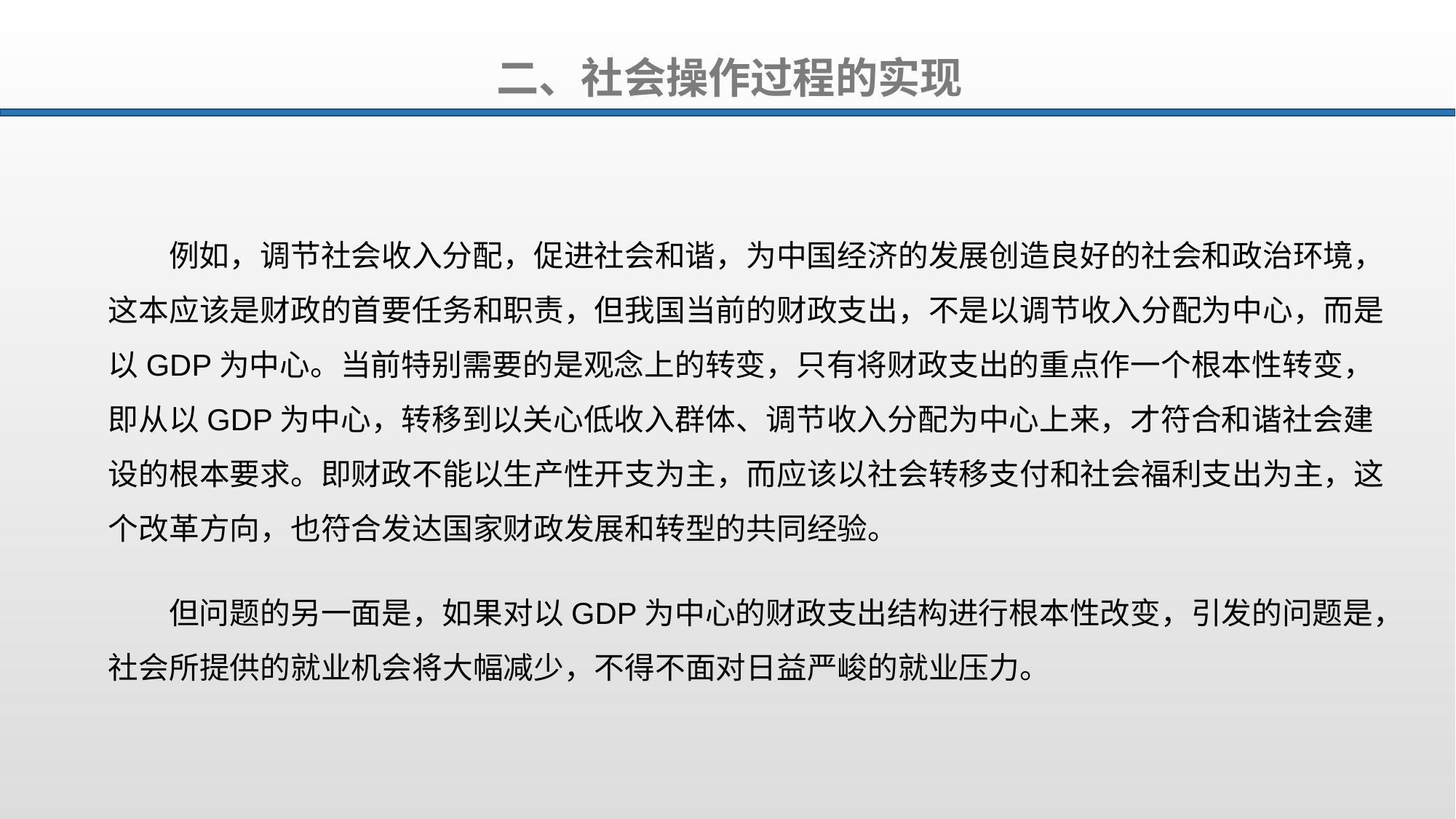

二、社会操作过程的实现

例如，调节社会收入分配，促进社会和谐，为中国经济的发展创造良好的社会和政治环境，这本应该是财政的首要任务和职责，但我国当前的财政支出，不是以调节收入分配为中心，而是以GDP为中心。当前特别需要的是观念上的转变，只有将财政支出的重点作一个根本性转变，即从以GDP为中心，转移到以关心低收入群体、调节收入分配为中心上来，才符合和谐社会建设的根本要求。即财政不能以生产性开支为主，而应该以社会转移支付和社会福利支出为主，这个改革方向，也符合发达国家财政发展和转型的共同经验。
但问题的另一面是，如果对以GDP为中心的财政支出结构进行根本性改变，引发的问题是，社会所提供的就业机会将大幅减少，不得不面对日益严峻的就业压力。